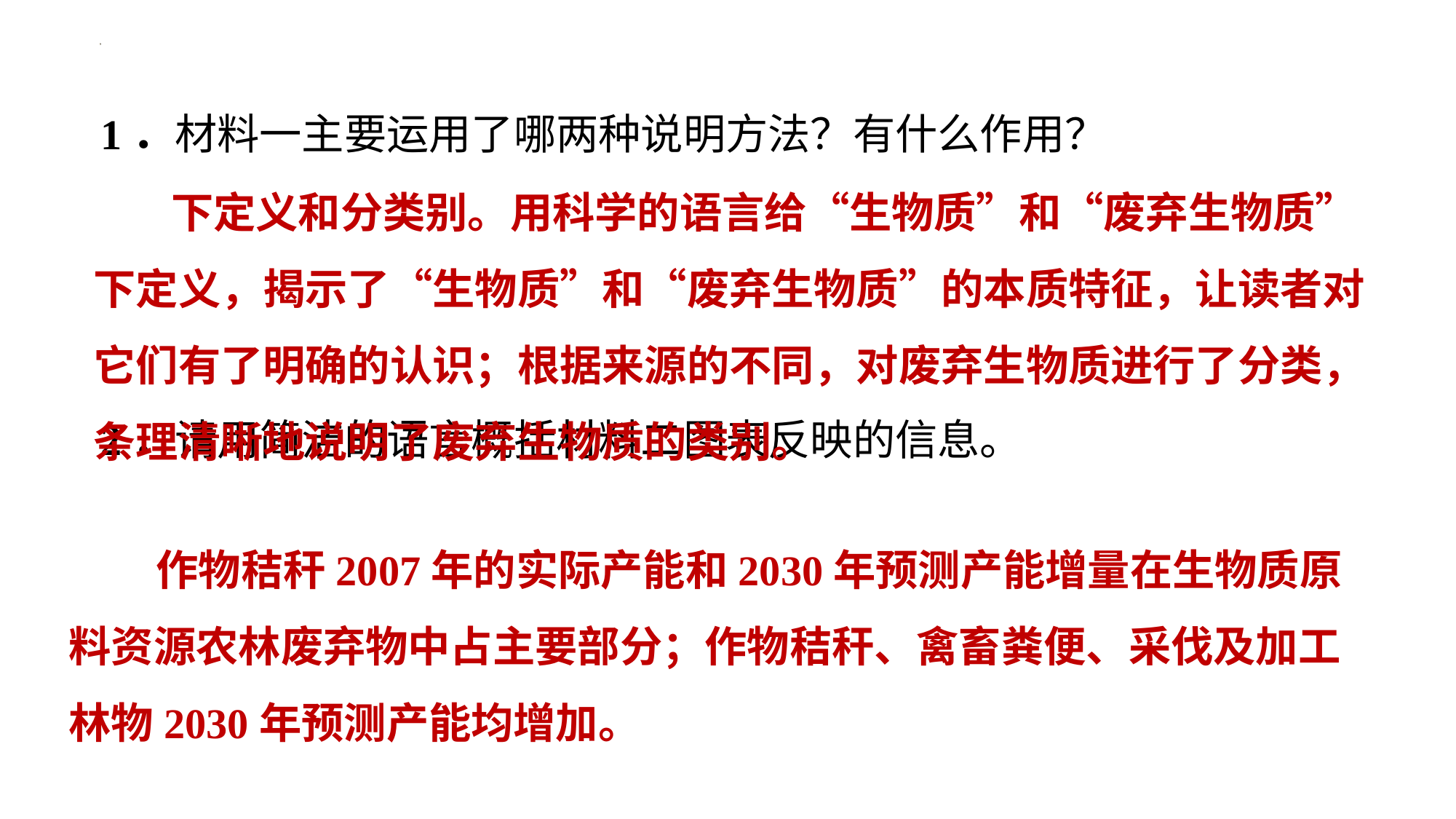

#
1．材料一主要运用了哪两种说明方法？有什么作用？

2．请用简洁的语言概括材料二图表反映的信息。
       下定义和分类别。用科学的语言给“生物质”和“废弃生物质”下定义，揭示了“生物质”和“废弃生物质”的本质特征，让读者对它们有了明确的认识；根据来源的不同，对废弃生物质进行了分类，条理清晰地说明了废弃生物质的类别。
        作物秸秆2007年的实际产能和2030年预测产能增量在生物质原料资源农林废弃物中占主要部分；作物秸秆、禽畜粪便、采伐及加工林物2030年预测产能均增加。